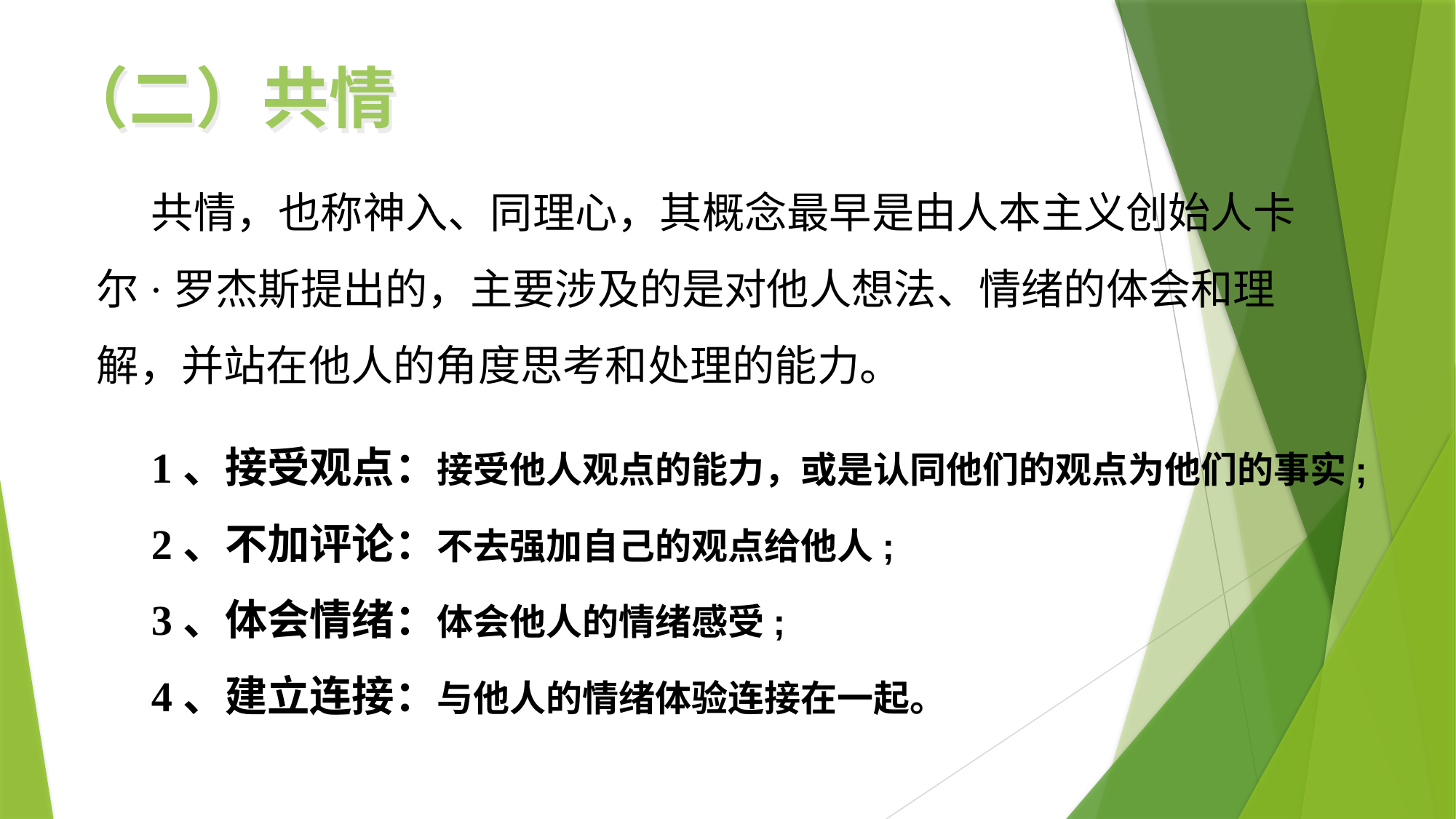

（二）共情
共情，也称神入、同理心，其概念最早是由人本主义创始人卡尔·罗杰斯提出的，主要涉及的是对他人想法、情绪的体会和理解，并站在他人的角度思考和处理的能力。
1、接受观点：接受他人观点的能力，或是认同他们的观点为他们的事实;
2、不加评论：不去强加自己的观点给他人;
3、体会情绪：体会他人的情绪感受;
4、建立连接：与他人的情绪体验连接在一起。